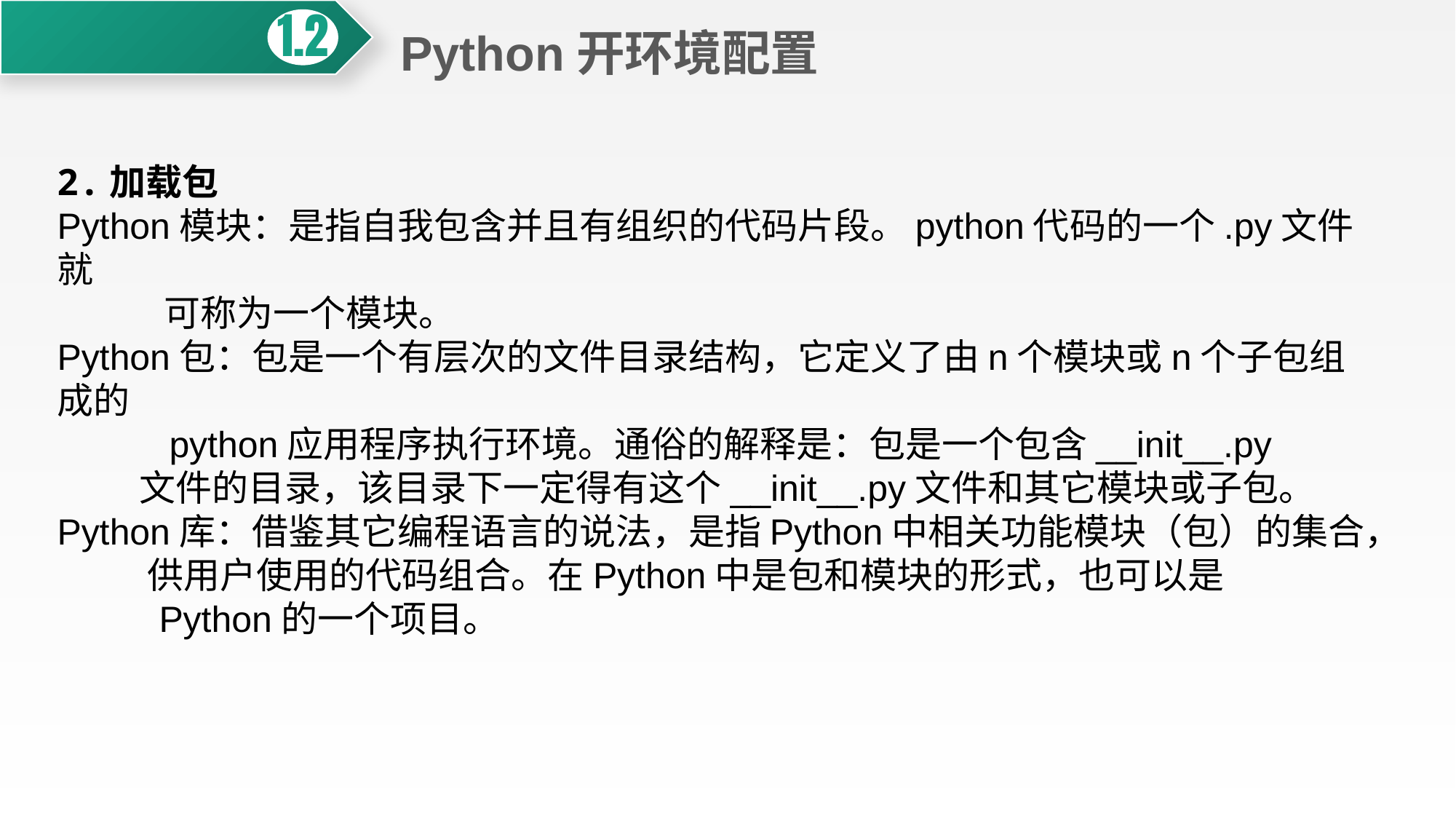

Python开环境配置
1.2
2.加载包
Python模块：是指自我包含并且有组织的代码片段。python代码的一个.py文件就
            可称为一个模块。
Python包：包是一个有层次的文件目录结构，它定义了由n个模块或n个子包组成的
           python应用程序执行环境。通俗的解释是：包是一个包含__init__.py
         文件的目录，该目录下一定得有这个__init__.py文件和其它模块或子包。
Python库：借鉴其它编程语言的说法，是指Python中相关功能模块（包）的集合，
          供用户使用的代码组合。在Python中是包和模块的形式，也可以是
          Python的一个项目。